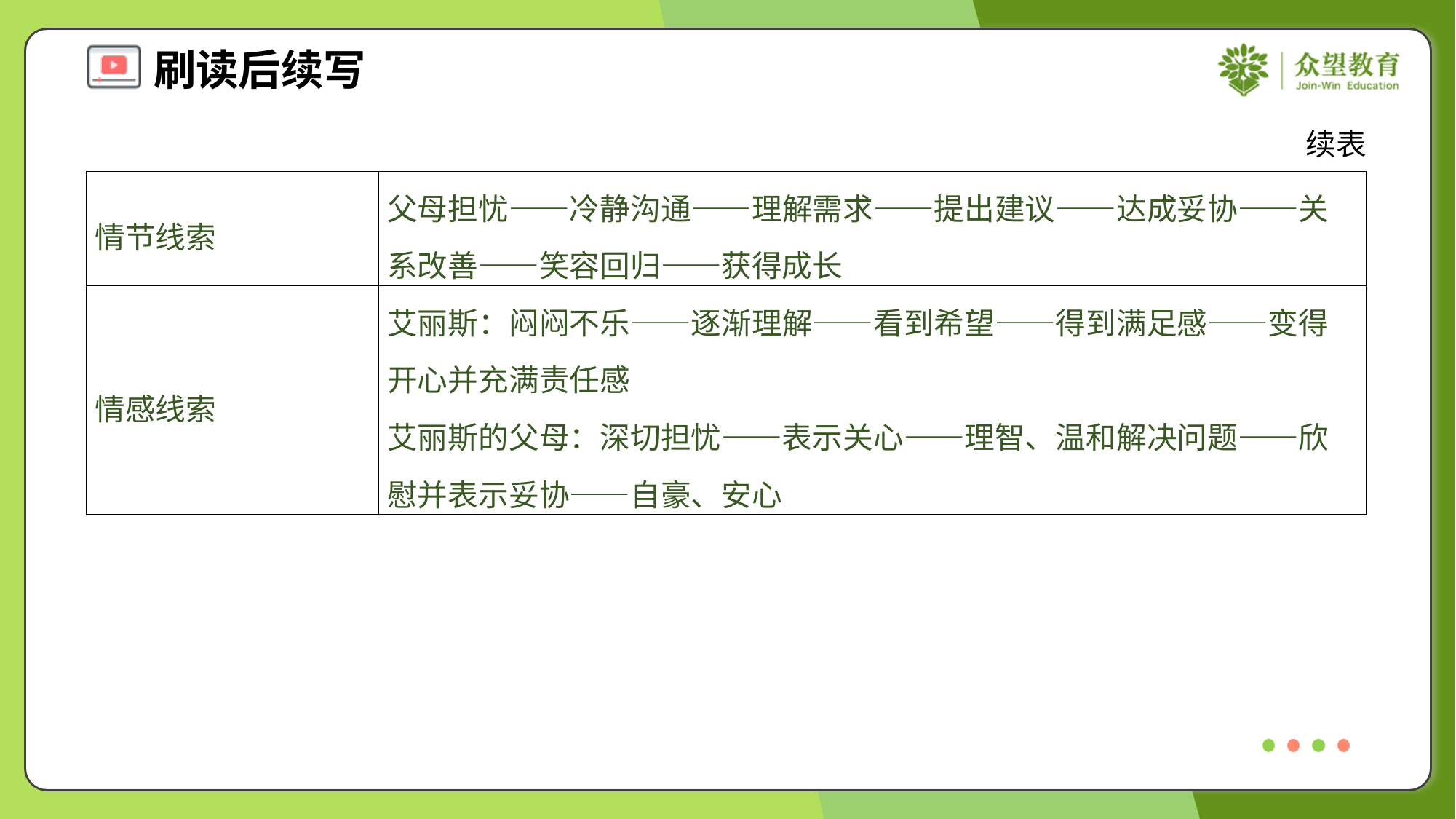

续表
| 情节线索 | 父母担忧——冷静沟通——理解需求——提出建议——达成妥协——关系改善——笑容回归——获得成长 |
| --- | --- |
| 情感线索 | 艾丽斯：闷闷不乐——逐渐理解——看到希望——得到满足感——变得开心并充满责任感 艾丽斯的父母：深切担忧——表示关心——理智、温和解决问题——欣慰并表示妥协——自豪、安心 |